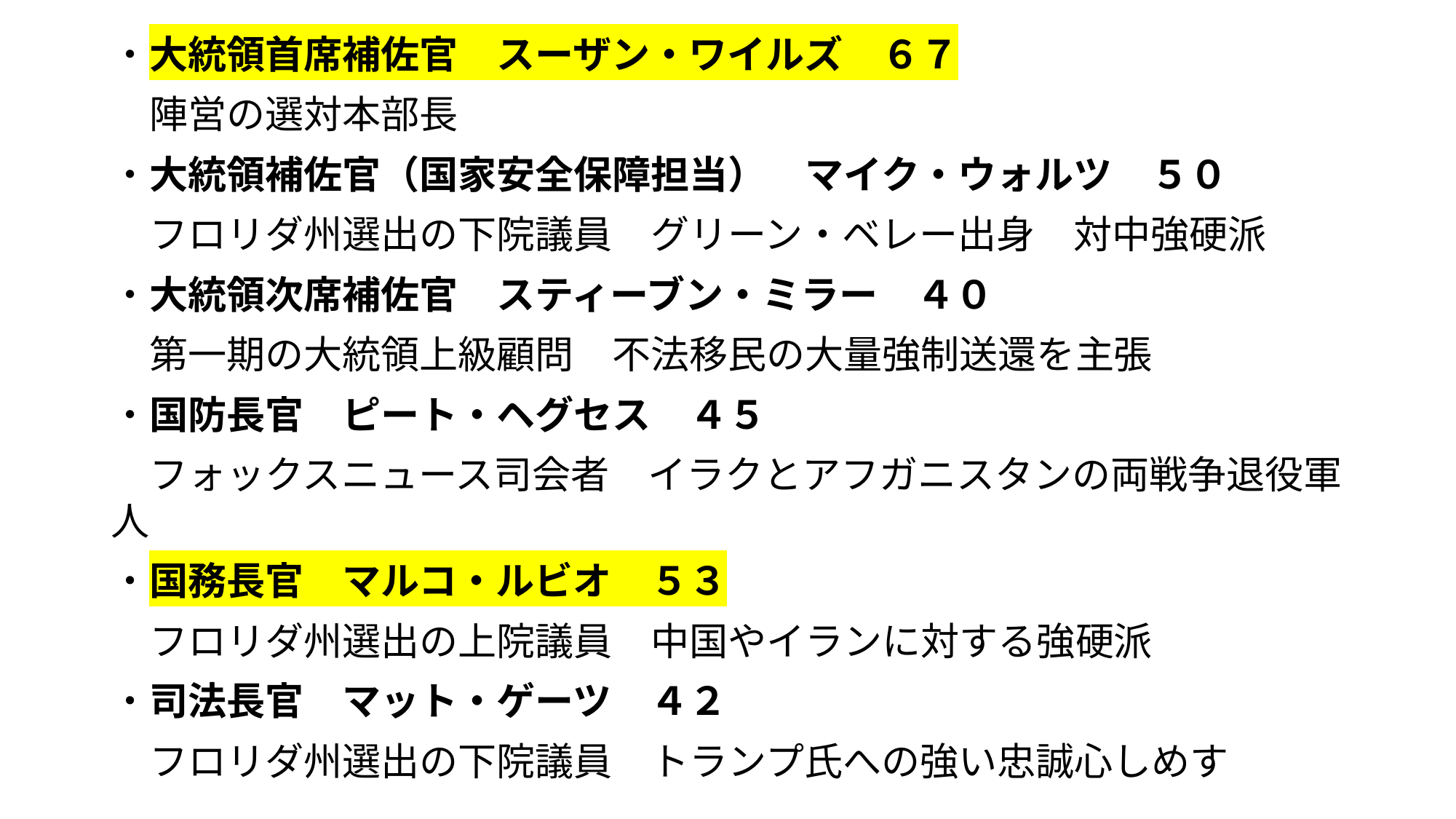

・大統領首席補佐官　スーザン・ワイルズ　６７
　陣営の選対本部長
・大統領補佐官（国家安全保障担当）　マイク・ウォルツ　５０
　フロリダ州選出の下院議員　グリーン・ベレー出身　対中強硬派
・大統領次席補佐官　スティーブン・ミラー　４０
　第一期の大統領上級顧問　不法移民の大量強制送還を主張
・国防長官　ピート・ヘグセス　４５
　フォックスニュース司会者　イラクとアフガニスタンの両戦争退役軍人
・国務長官　マルコ・ルビオ　５３
　フロリダ州選出の上院議員　中国やイランに対する強硬派
・司法長官　マット・ゲーツ　４２
　フロリダ州選出の下院議員　トランプ氏への強い忠誠心しめす